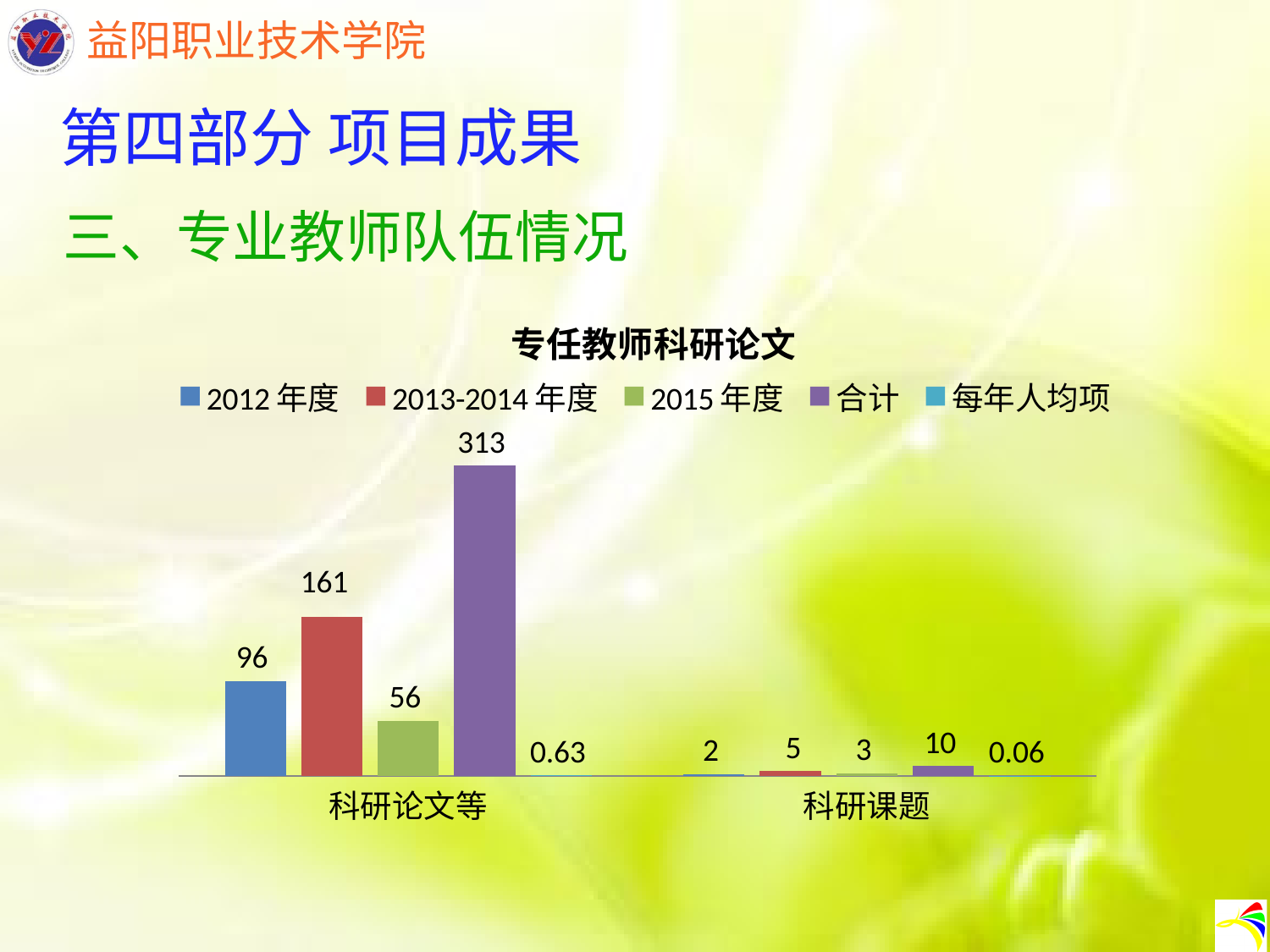

第四部分 项目成果
三、专业教师队伍情况

### Chart: 专任教师科研论文

| Category | 2012年度 | 2013-2014年度 | 2015年度 | 合计 | 每年人均项 |
|---|---|---|---|---|---|
| 科研论文等 | 96.0 | 161.0 | 56.0 | 313.0 | 0.63 |
| 科研课题 | 2.0 | 5.0 | 3.0 | 10.0 | 0.06 |